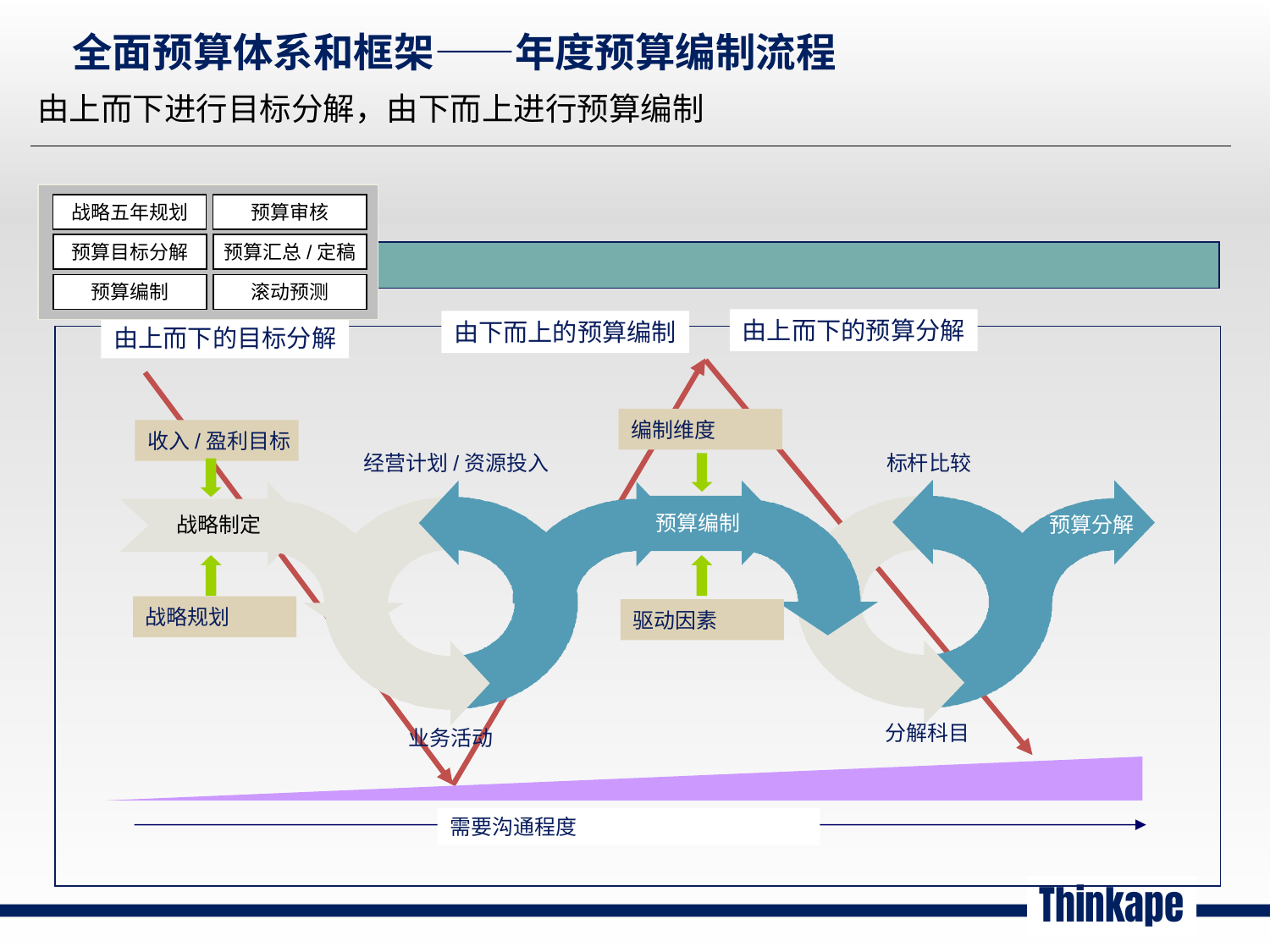

# 全面预算体系和框架——年度预算编制流程
由上而下进行目标分解，由下而上进行预算编制

战略五年规划
预算审核
预算目标分解
预算汇总/定稿
预算编制
滚动预测
预算编制与分解方法
由上而下的预算分解
由下而上的预算编制
由上而下的目标分解

编制维度
收入/盈利目标
经营计划/资源投入
标杆比较

预算编制
预算分解
战略制定

战略规划
驱动因素

分解科目
业务活动

需要沟通程度